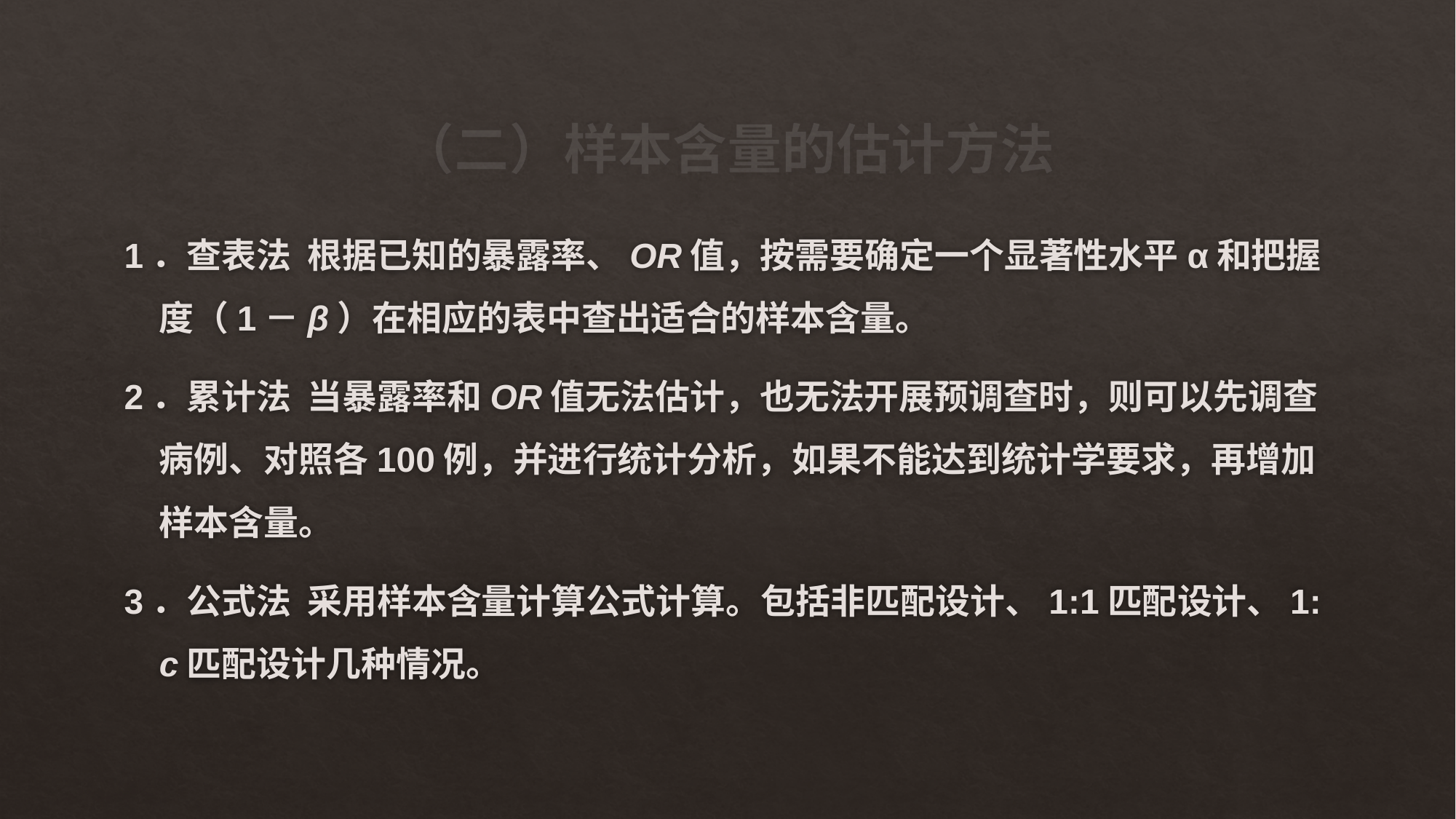

# （二）样本含量的估计方法
1．查表法  根据已知的暴露率、OR值，按需要确定一个显著性水平α和把握度（1－β）在相应的表中查出适合的样本含量。
2．累计法  当暴露率和OR值无法估计，也无法开展预调查时，则可以先调查病例、对照各100例，并进行统计分析，如果不能达到统计学要求，再增加样本含量。
3．公式法  采用样本含量计算公式计算。包括非匹配设计、1:1匹配设计、1: c匹配设计几种情况。